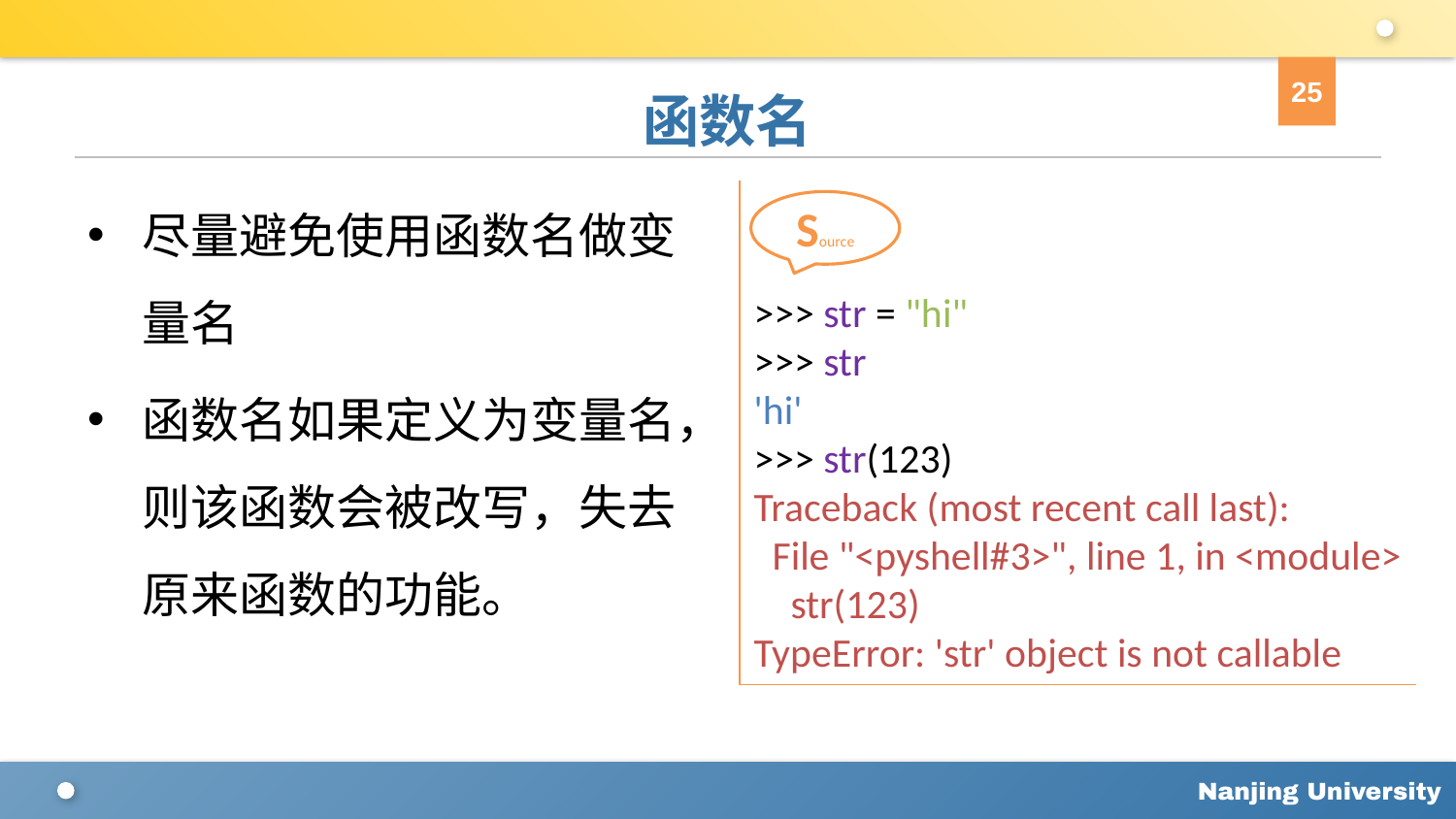

25
# 函数名
尽量避免使用函数名做变量名
函数名如果定义为变量名，则该函数会被改写，失去原来函数的功能。

>>> str = "hi"
>>> str
'hi'
>>> str(123)
Traceback (most recent call last):
  File "<pyshell#3>", line 1, in <module>
    str(123)
TypeError: 'str' object is not callable
Source